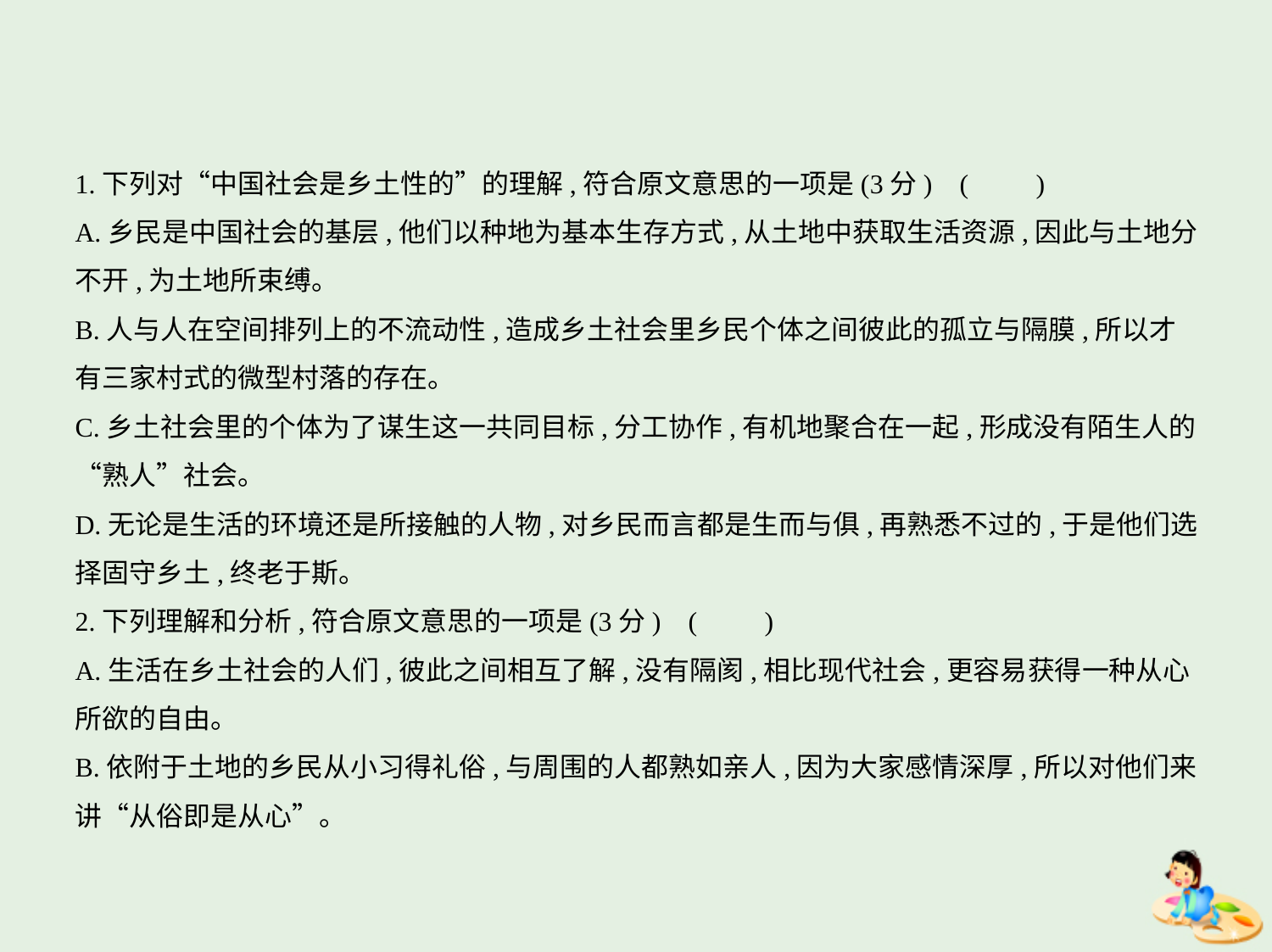

1.下列对“中国社会是乡土性的”的理解,符合原文意思的一项是(3分) (　　)
A.乡民是中国社会的基层,他们以种地为基本生存方式,从土地中获取生活资源,因此与土地分
不开,为土地所束缚。
B.人与人在空间排列上的不流动性,造成乡土社会里乡民个体之间彼此的孤立与隔膜,所以才
有三家村式的微型村落的存在。
C.乡土社会里的个体为了谋生这一共同目标,分工协作,有机地聚合在一起,形成没有陌生人的
“熟人”社会。
D.无论是生活的环境还是所接触的人物,对乡民而言都是生而与俱,再熟悉不过的,于是他们选
择固守乡土,终老于斯。
2.下列理解和分析,符合原文意思的一项是(3分) (　　)
A.生活在乡土社会的人们,彼此之间相互了解,没有隔阂,相比现代社会,更容易获得一种从心
所欲的自由。
B.依附于土地的乡民从小习得礼俗,与周围的人都熟如亲人,因为大家感情深厚,所以对他们来
讲“从俗即是从心”。